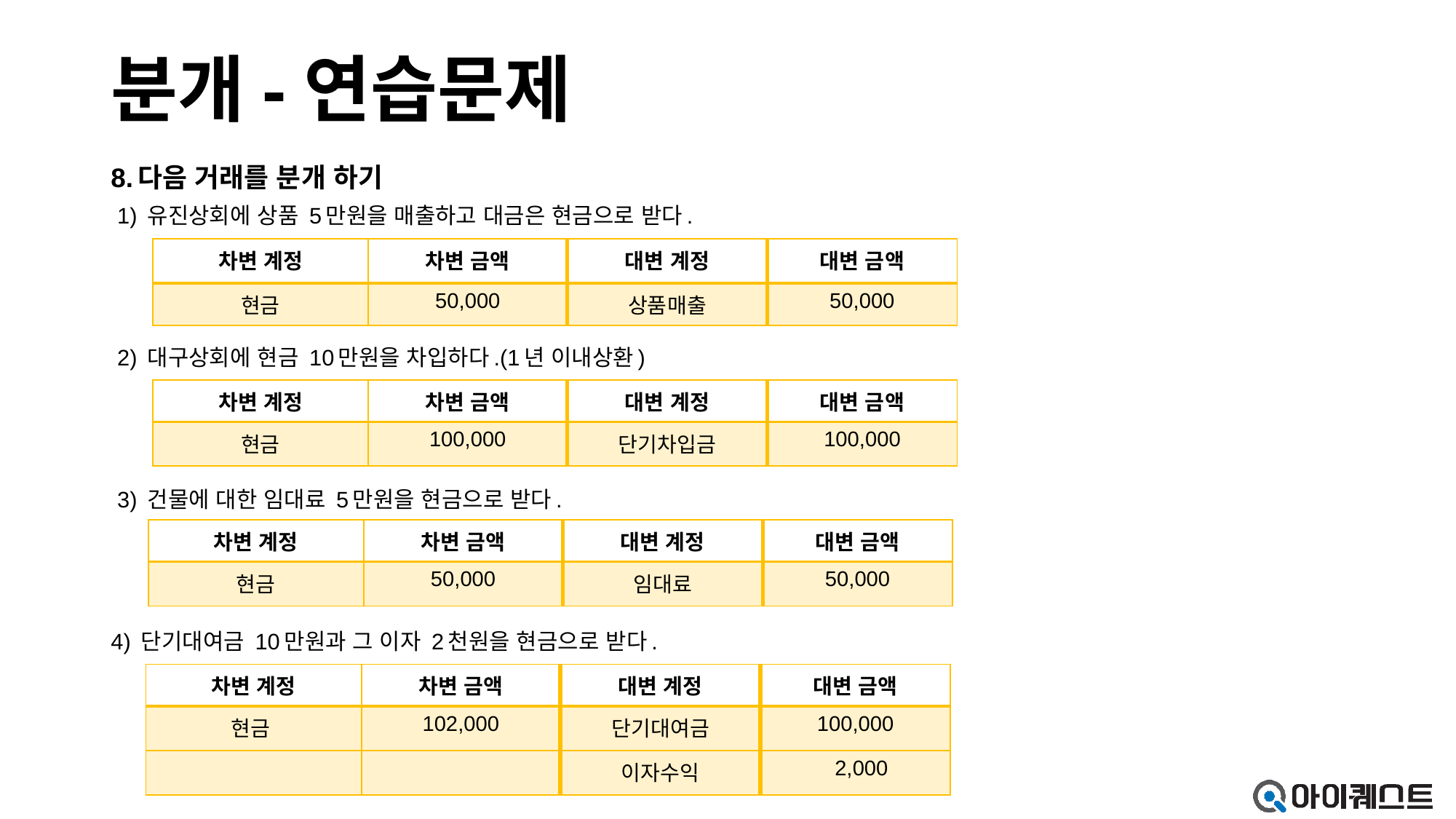

# 분개-연습문제
8.다음 거래를 분개 하기
 1) 유진상회에 상품 5만원을 매출하고 대금은 현금으로 받다.

 2) 대구상회에 현금 10만원을 차입하다.(1년 이내상환)

 3) 건물에 대한 임대료 5만원을 현금으로 받다.

4) 단기대여금 10만원과 그 이자 2천원을 현금으로 받다.

| 차변 계정 | 차변 금액 | 대변 계정 | 대변 금액 |
| --- | --- | --- | --- |
| 현금 | 50,000 | 상품매출 | 50,000 |
| 차변 계정 | 차변 금액 | 대변 계정 | 대변 금액 |
| --- | --- | --- | --- |
| 현금 | 100,000 | 단기차입금 | 100,000 |
| 차변 계정 | 차변 금액 | 대변 계정 | 대변 금액 |
| --- | --- | --- | --- |
| 현금 | 50,000 | 임대료 | 50,000 |
| 차변 계정 | 차변 금액 | 대변 계정 | 대변 금액 |
| --- | --- | --- | --- |
| 현금 | 102,000 | 단기대여금 | 100,000 |
|  |  | 이자수익 | 2,000 |